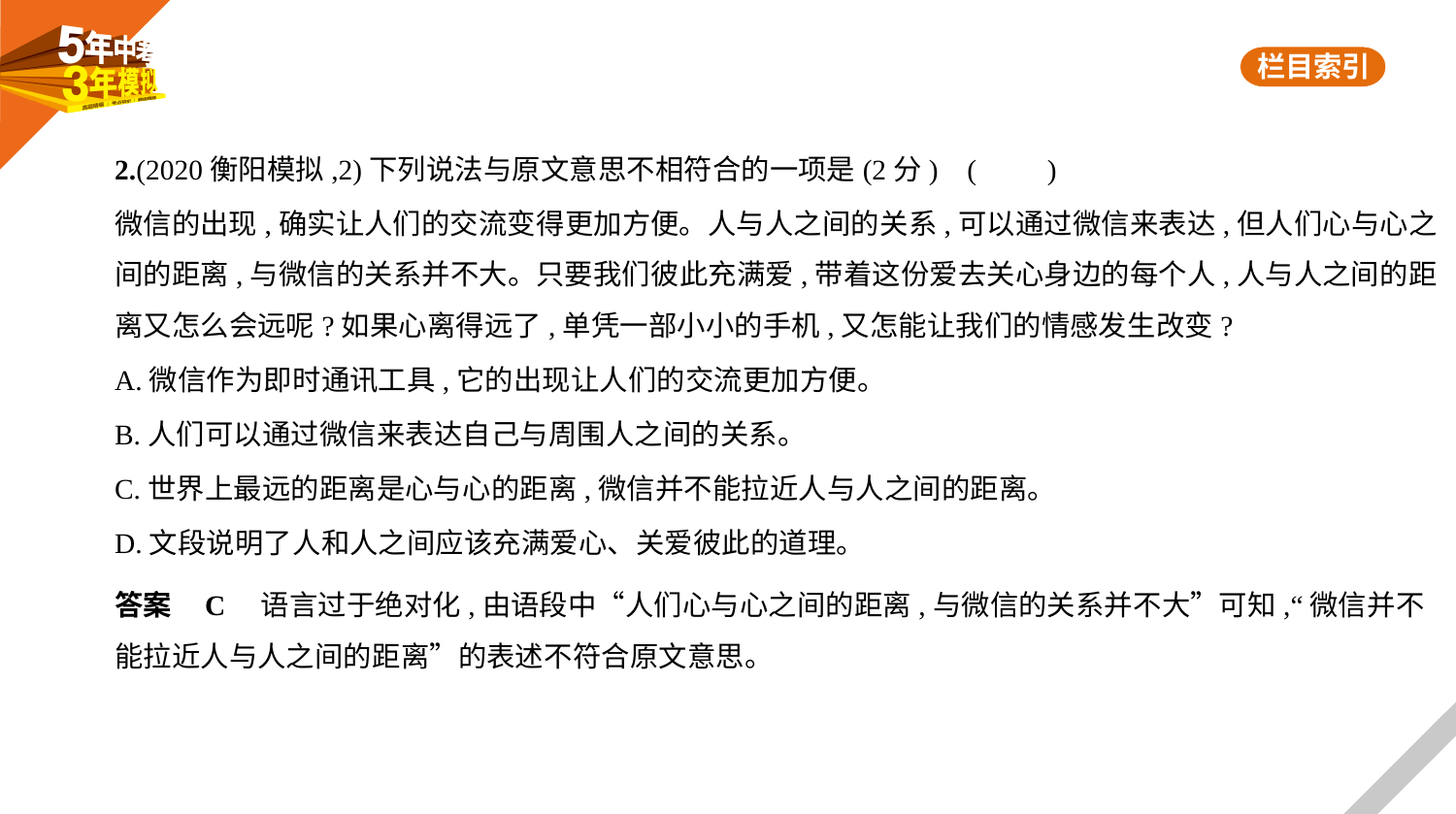

2.(2020衡阳模拟,2)下列说法与原文意思不相符合的一项是(2分) (　　)
微信的出现,确实让人们的交流变得更加方便。人与人之间的关系,可以通过微信来表达,但人们心与心之
间的距离,与微信的关系并不大。只要我们彼此充满爱,带着这份爱去关心身边的每个人,人与人之间的距
离又怎么会远呢?如果心离得远了,单凭一部小小的手机,又怎能让我们的情感发生改变?
A.微信作为即时通讯工具,它的出现让人们的交流更加方便。
B.人们可以通过微信来表达自己与周围人之间的关系。
C.世界上最远的距离是心与心的距离,微信并不能拉近人与人之间的距离。
D.文段说明了人和人之间应该充满爱心、关爱彼此的道理。
答案    C　语言过于绝对化,由语段中“人们心与心之间的距离,与微信的关系并不大”可知,“微信并不
能拉近人与人之间的距离”的表述不符合原文意思。